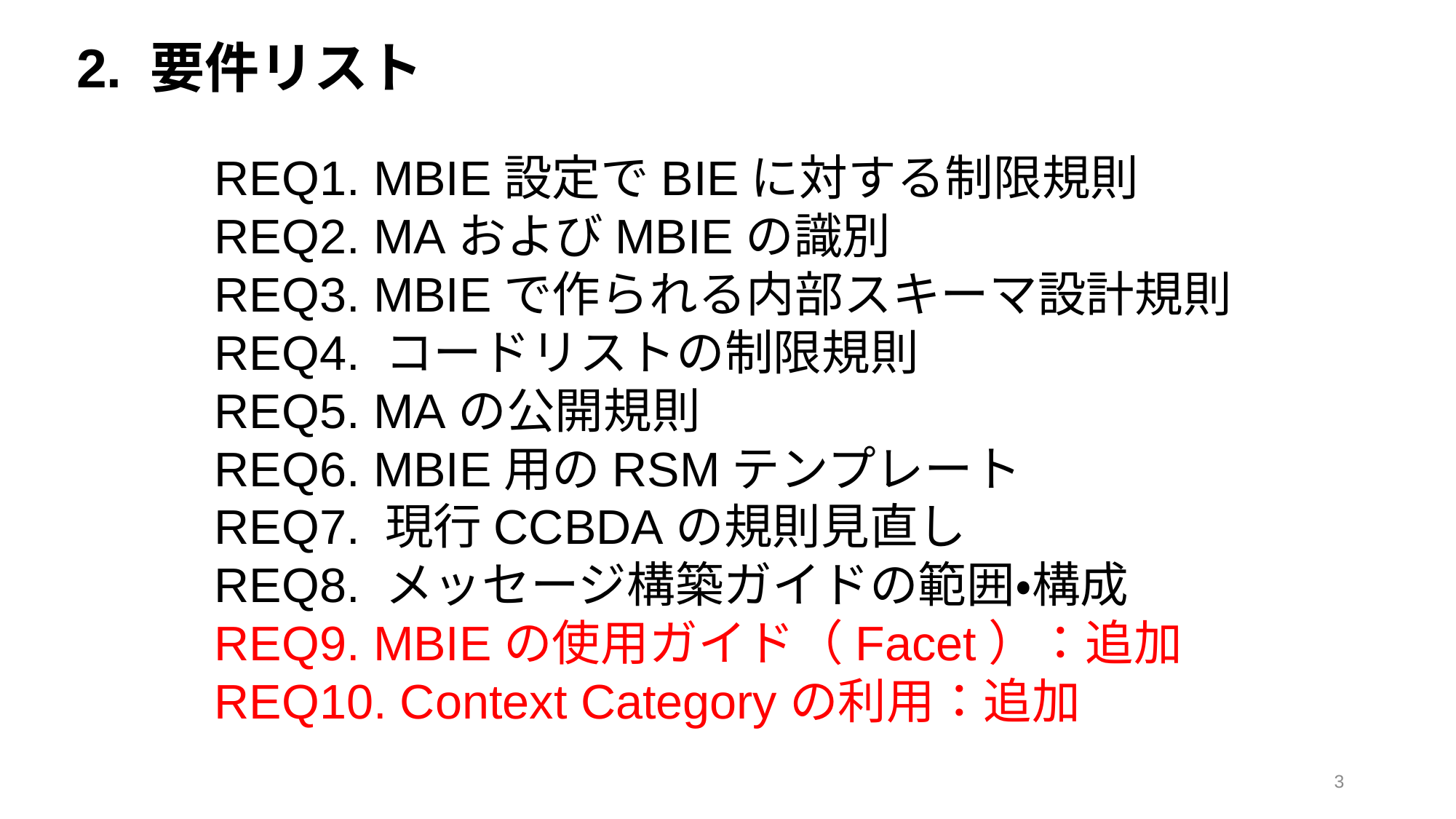

2. 要件リスト
REQ1. MBIE設定でBIEに対する制限規則
REQ2. MAおよびMBIEの識別
REQ3. MBIEで作られる内部スキーマ設計規則
REQ4. コードリストの制限規則
REQ5. MAの公開規則
REQ6. MBIE用のRSMテンプレート
REQ7. 現行CCBDAの規則見直し
REQ8. メッセージ構築ガイドの範囲・構成
REQ9. MBIEの使用ガイド（Facet）：追加
REQ10. Context Categoryの利用：追加
3